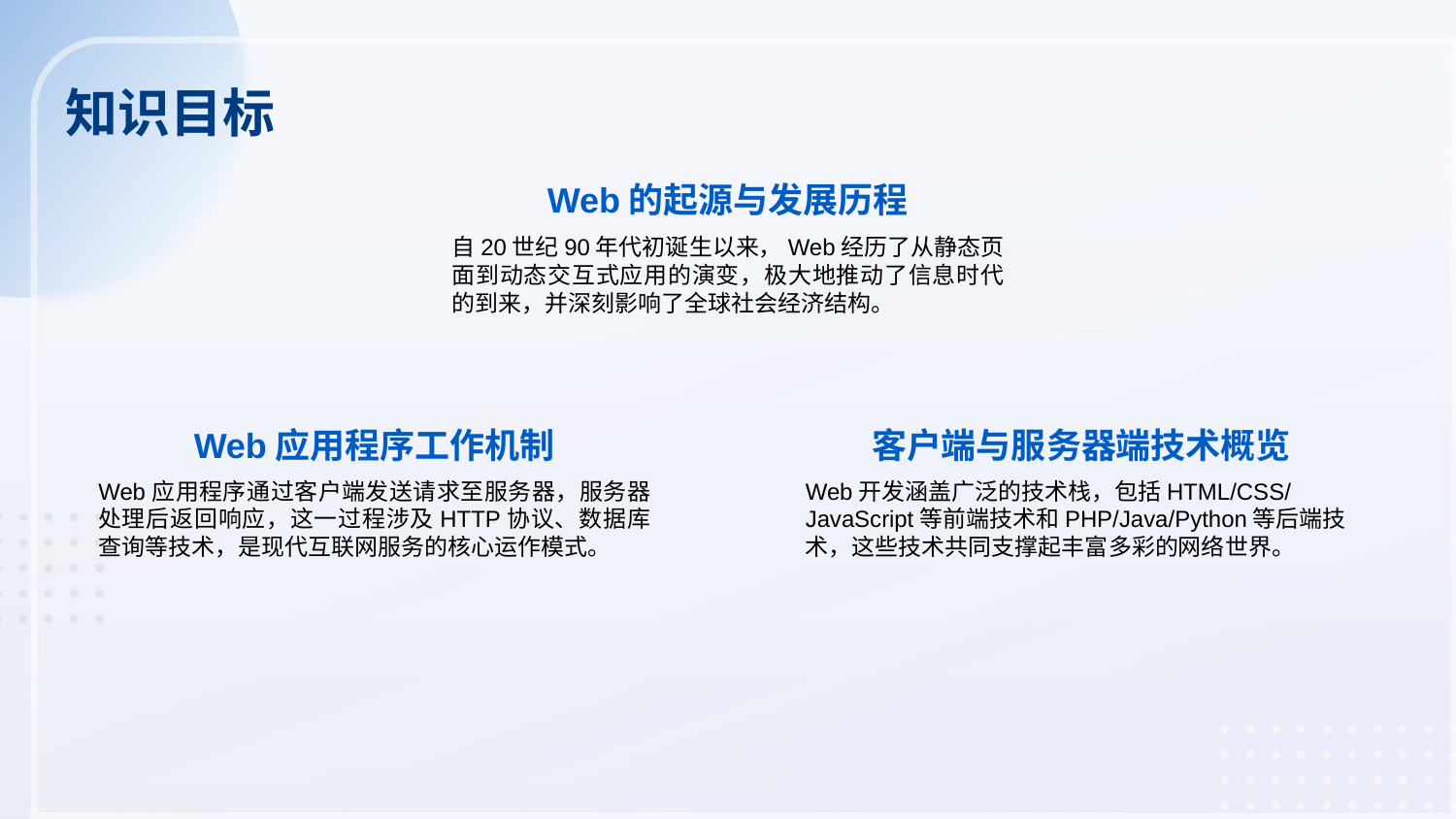

知识目标
Web的起源与发展历程
自20世纪90年代初诞生以来，Web经历了从静态页面到动态交互式应用的演变，极大地推动了信息时代的到来，并深刻影响了全球社会经济结构。
Web应用程序工作机制
客户端与服务器端技术概览
Web应用程序通过客户端发送请求至服务器，服务器处理后返回响应，这一过程涉及HTTP协议、数据库查询等技术，是现代互联网服务的核心运作模式。
Web开发涵盖广泛的技术栈，包括HTML/CSS/JavaScript等前端技术和PHP/Java/Python等后端技术，这些技术共同支撑起丰富多彩的网络世界。